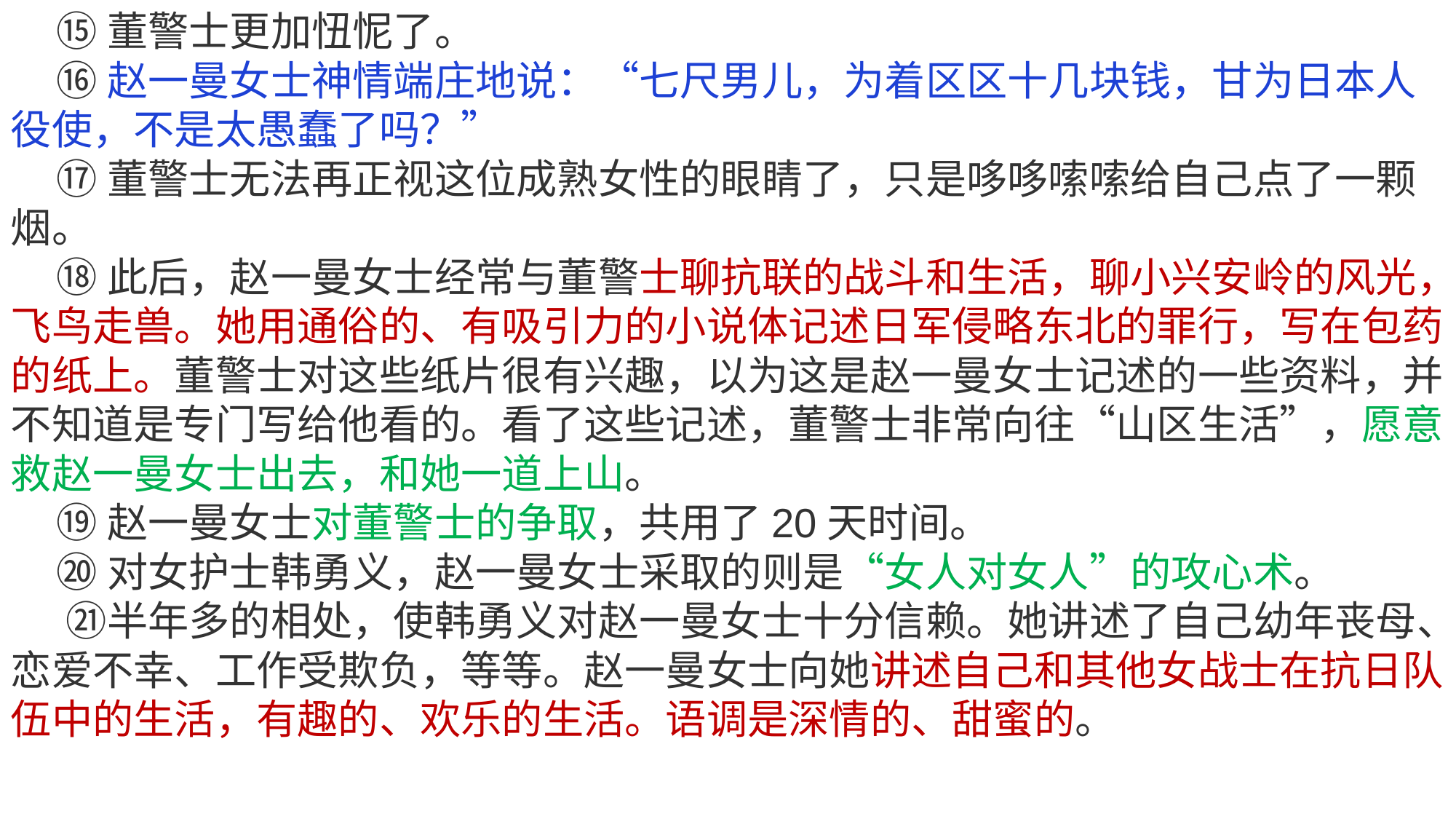

⑮董警士更加忸怩了。
     ⑯赵一曼女士神情端庄地说：“七尺男儿，为着区区十几块钱，甘为日本人役使，不是太愚蠢了吗？”
     ⑰董警士无法再正视这位成熟女性的眼睛了，只是哆哆嗦嗦给自己点了一颗烟。
     ⑱此后，赵一曼女士经常与董警士聊抗联的战斗和生活，聊小兴安岭的风光，飞鸟走兽。她用通俗的、有吸引力的小说体记述日军侵略东北的罪行，写在包药的纸上。董警士对这些纸片很有兴趣，以为这是赵一曼女士记述的一些资料，并不知道是专门写给他看的。看了这些记述，董警士非常向往“山区生活”，愿意救赵一曼女士出去，和她一道上山。
     ⑲赵一曼女士对董警士的争取，共用了20天时间。
     ⑳对女护士韩勇义，赵一曼女士采取的则是“女人对女人”的攻心术。
     ㉑半年多的相处，使韩勇义对赵一曼女士十分信赖。她讲述了自己幼年丧母、恋爱不幸、工作受欺负，等等。赵一曼女士向她讲述自己和其他女战士在抗日队伍中的生活，有趣的、欢乐的生活。语调是深情的、甜蜜的。